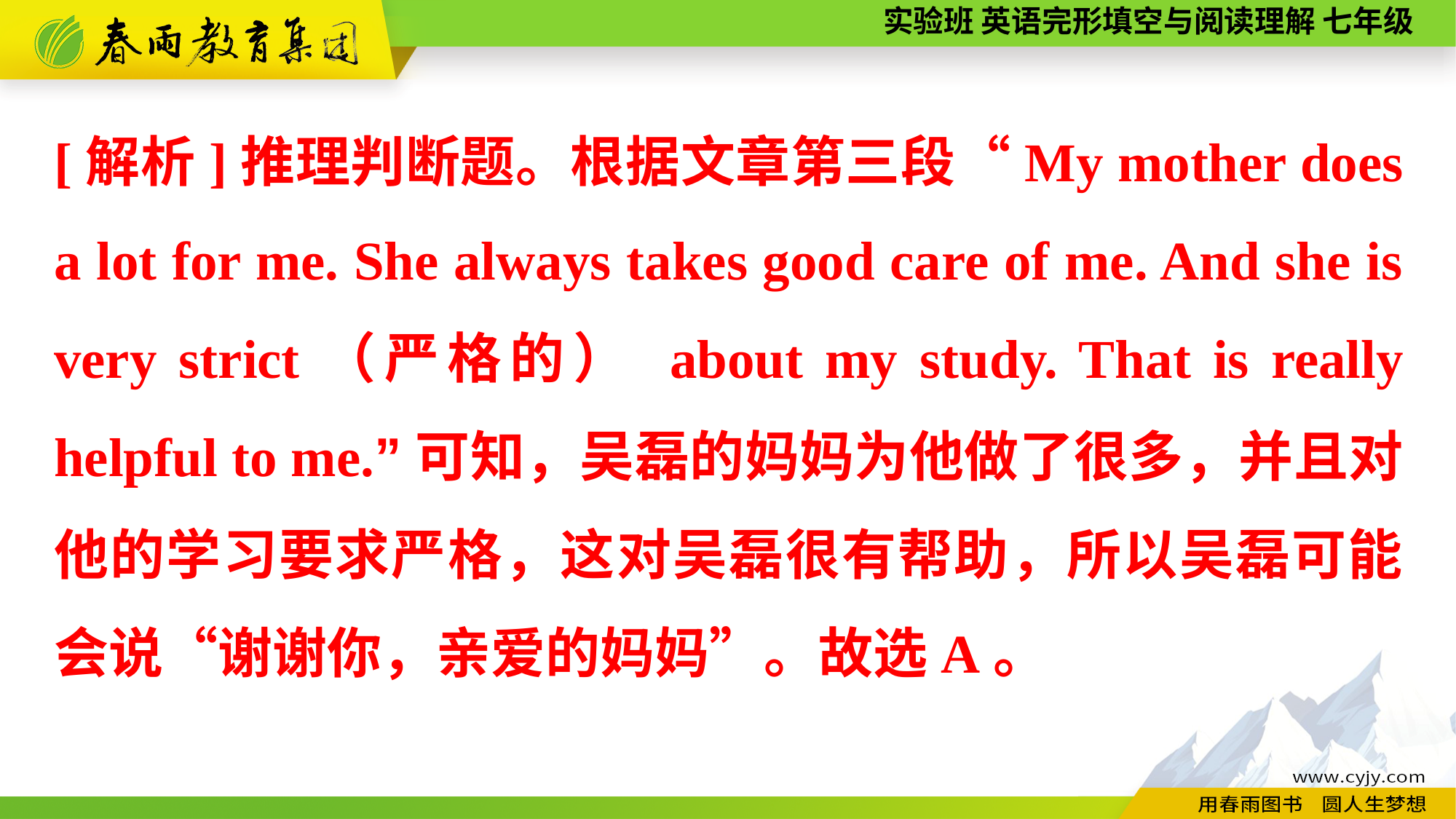

[解析]推理判断题。根据文章第三段“My mother does a lot for me. She always takes good care of me. And she is very strict（严格的） about my study. That is really helpful to me.”可知，吴磊的妈妈为他做了很多，并且对他的学习要求严格，这对吴磊很有帮助，所以吴磊可能会说“谢谢你，亲爱的妈妈”。故选A。